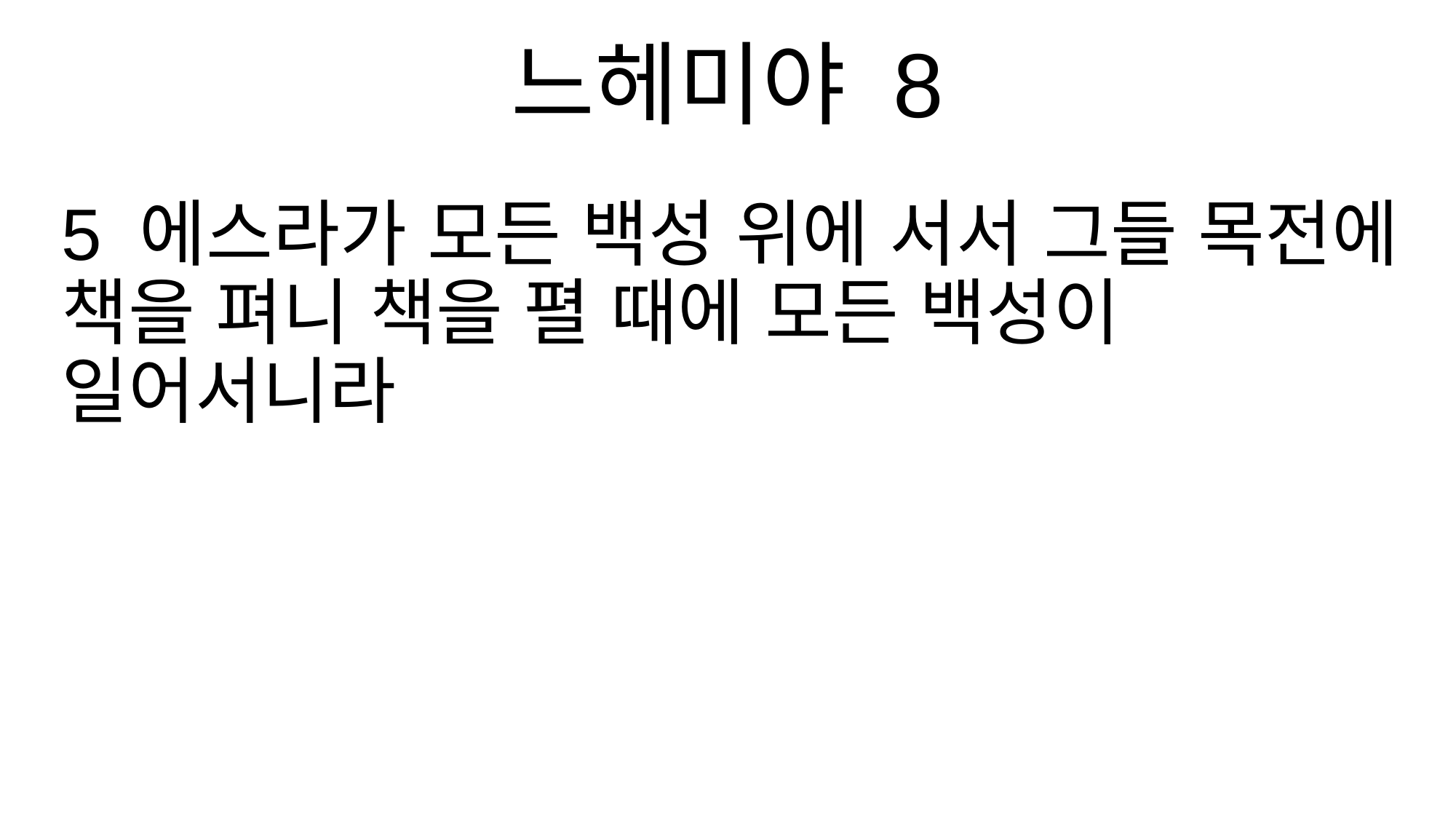

느헤미야 8
5 에스라가 모든 백성 위에 서서 그들 목전에 책을 펴니 책을 펼 때에 모든 백성이 일어서니라